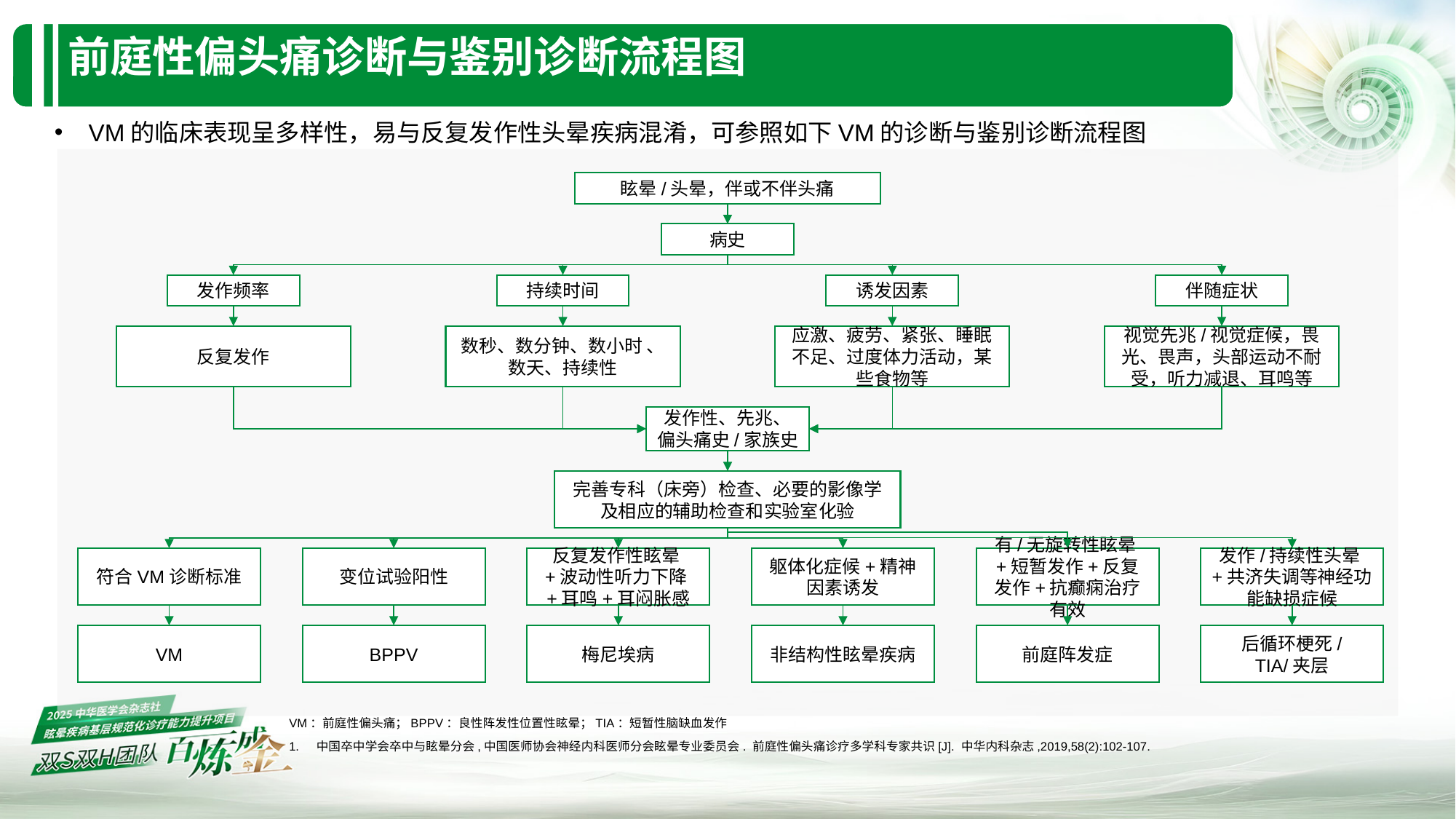

# 前庭性偏头痛诊断与鉴别诊断流程图

VM的临床表现呈多样性，易与反复发作性头晕疾病混淆，可参照如下VM的诊断与鉴别诊断流程图

眩晕/头晕，伴或不伴头痛
病史
发作频率
持续时间
诱发因素
伴随症状
反复发作
数秒、数分钟、数小时 、
数天、持续性
应激、疲劳、紧张、睡眠不足、过度体力活动，某些食物等
视觉先兆/视觉症候，畏光、畏声，头部运动不耐受，听力减退、耳鸣等
发作性、先兆、偏头痛史/家族史
完善专科（床旁）检查、必要的影像学
及相应的辅助检查和实验室化验
符合VM诊断标准
变位试验阳性
反复发作性眩晕+波动性听力下降+耳鸣+耳闷胀感
躯体化症候+精神因素诱发
有/无旋转性眩晕+短暂发作+反复发作+抗癫痫治疗有效
发作/持续性头晕+共济失调等神经功能缺损症候
VM
BPPV
梅尼埃病
非结构性眩晕疾病
前庭阵发症
后循环梗死/
TIA/夹层
VM：前庭性偏头痛；BPPV：良性阵发性位置性眩晕；TIA：短暂性脑缺血发作
中国卒中学会卒中与眩晕分会,中国医师协会神经内科医师分会眩晕专业委员会. 前庭性偏头痛诊疗多学科专家共识[J]. 中华内科杂志,2019,58(2):102-107.